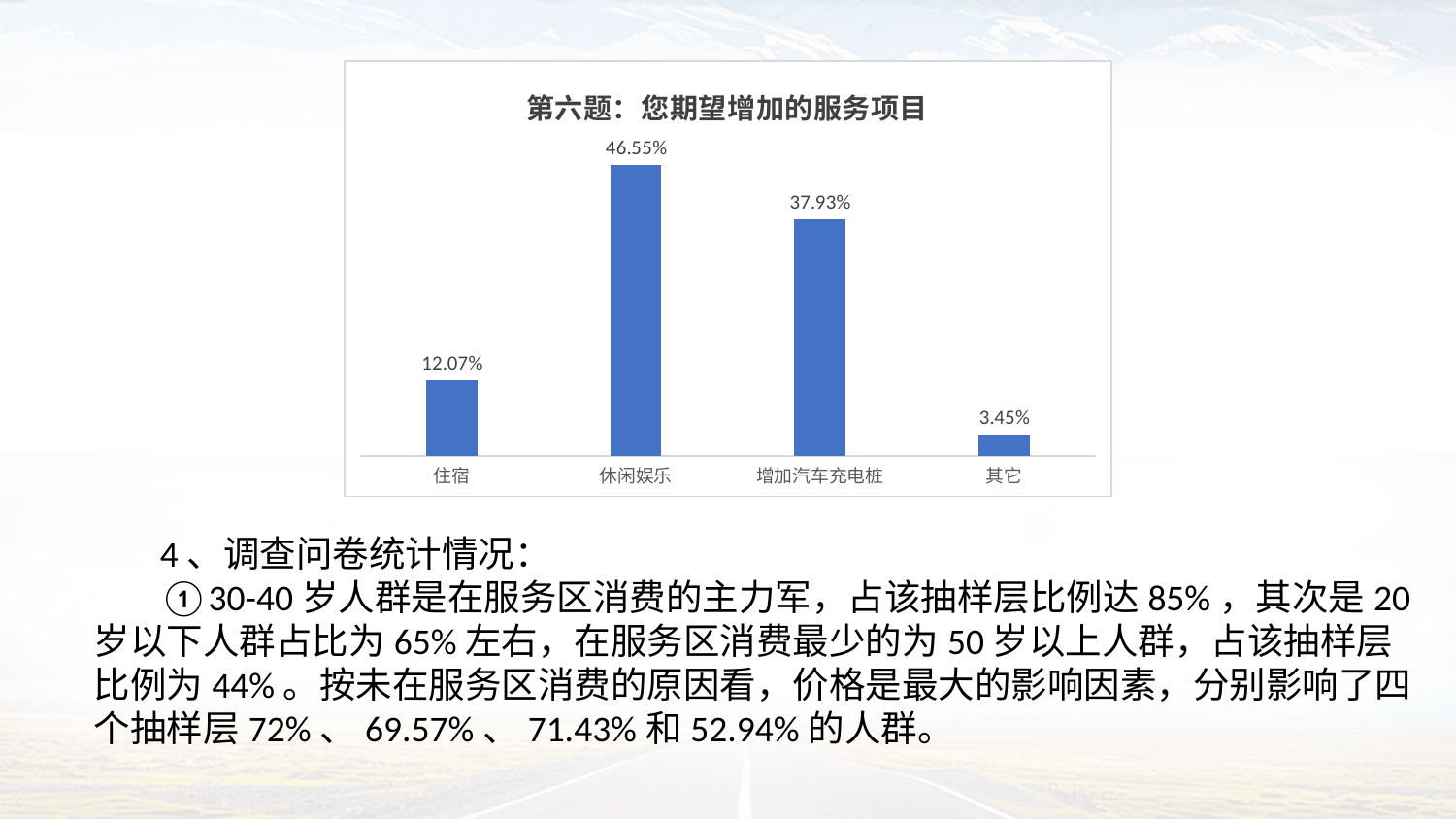

### Chart: 第六题：您期望增加的服务项目

| Category | 占比 |
|---|---|
| 住宿 | 0.120689655172414 |
| 休闲娱乐 | 0.46551724137931 |
| 增加汽车充电桩 | 0.379310344827586 |
| 其它 | 0.0344827586206897 |
        4、调查问卷统计情况：
        ①30-40岁人群是在服务区消费的主力军，占该抽样层比例达85%，其次是20岁以下人群占比为65%左右，在服务区消费最少的为50岁以上人群，占该抽样层比例为44%。按未在服务区消费的原因看，价格是最大的影响因素，分别影响了四个抽样层72%、69.57%、71.43%和52.94%的人群。